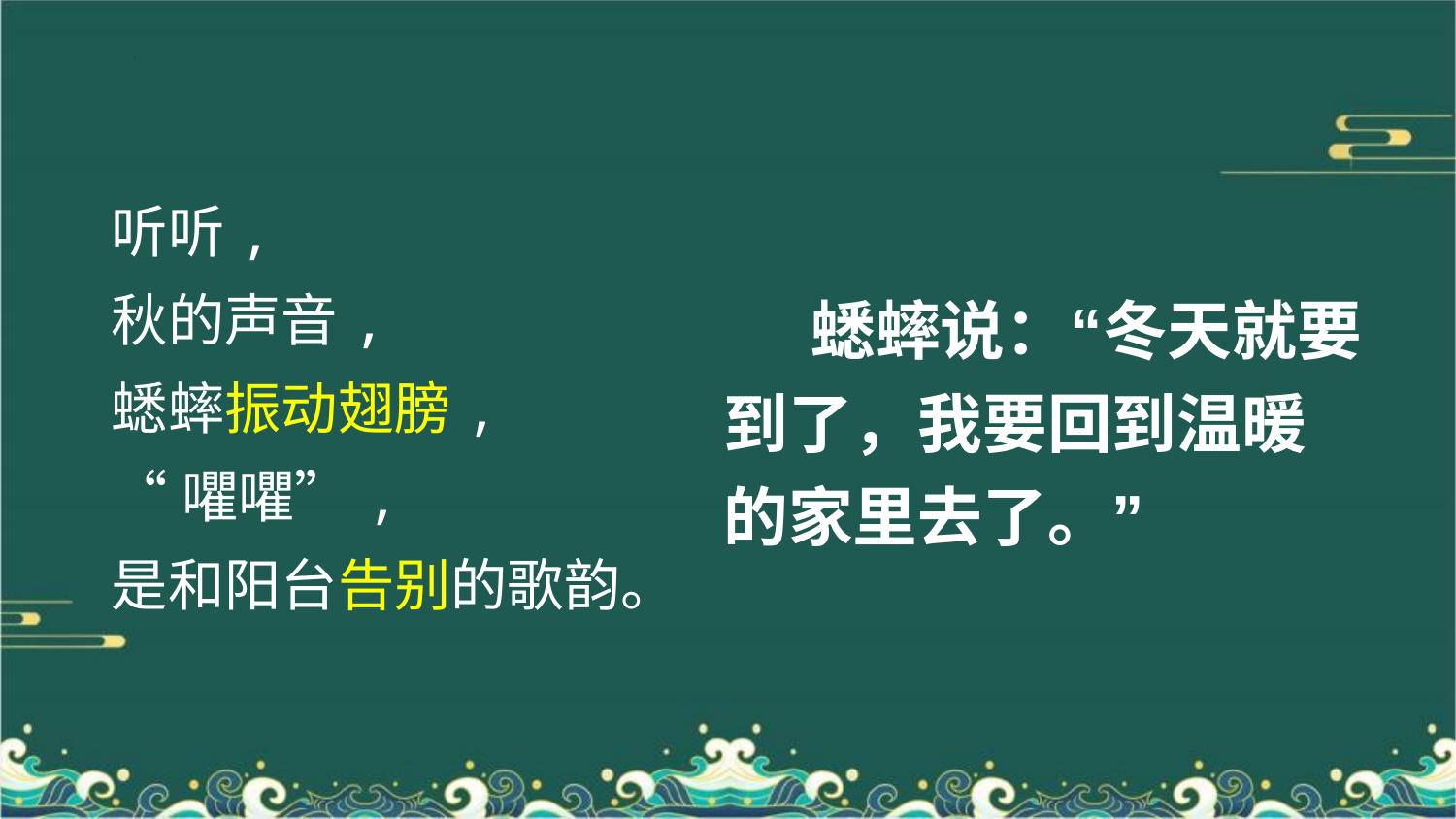

听听,
秋的声音,
蟋蟀振动翅膀,
“㘗㘗”,
是和阳台告别的歌韵。
    蟋蟀说：“冬天就要到了，我要回到温暖的家里去了。”